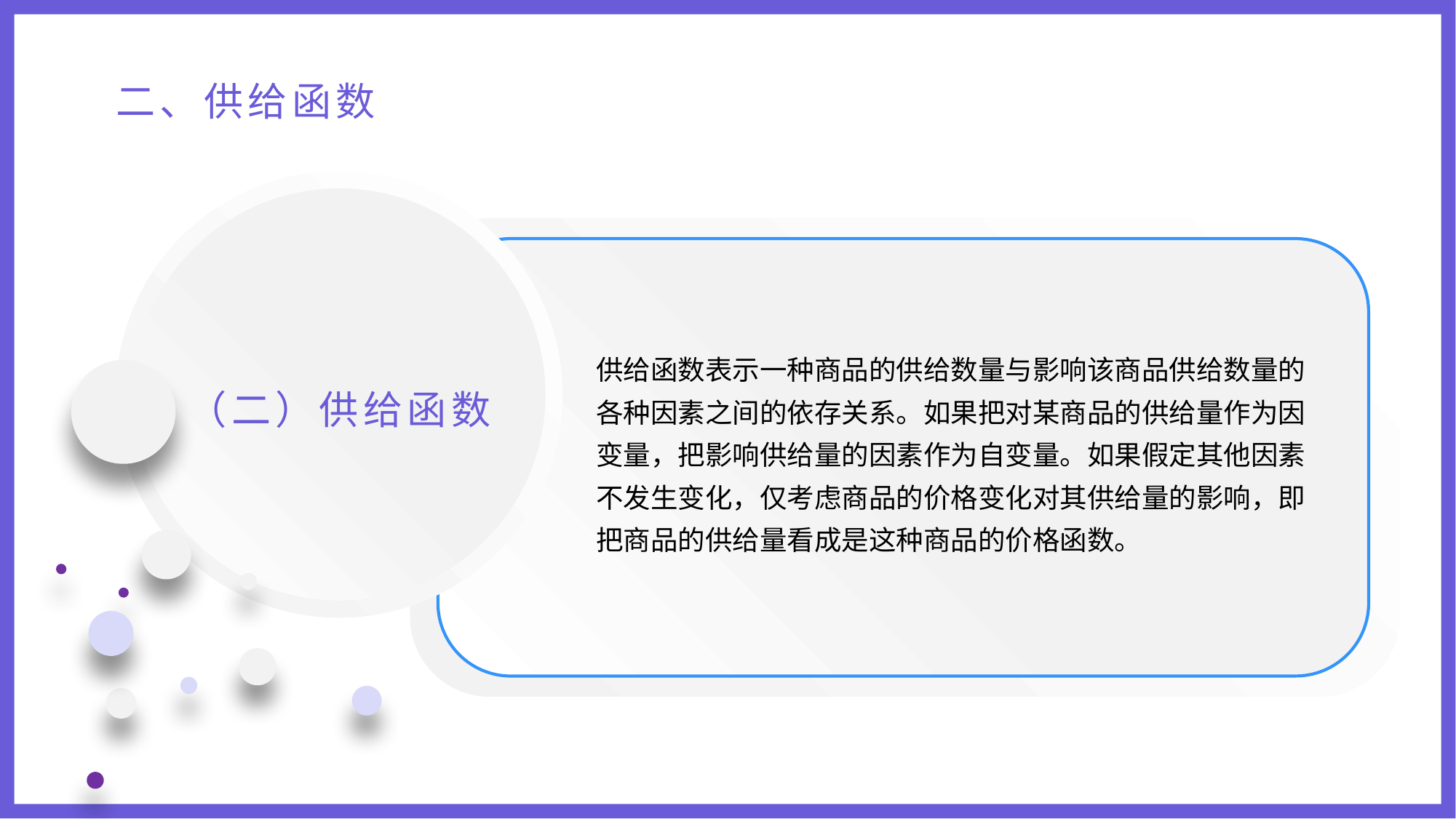

二、供给函数

供给函数表示一种商品的供给数量与影响该商品供给数量的各种因素之间的依存关系。如果把对某商品的供给量作为因变量，把影响供给量的因素作为自变量。如果假定其他因素不发生变化，仅考虑商品的价格变化对其供给量的影响，即把商品的供给量看成是这种商品的价格函数。

（二）供给函数